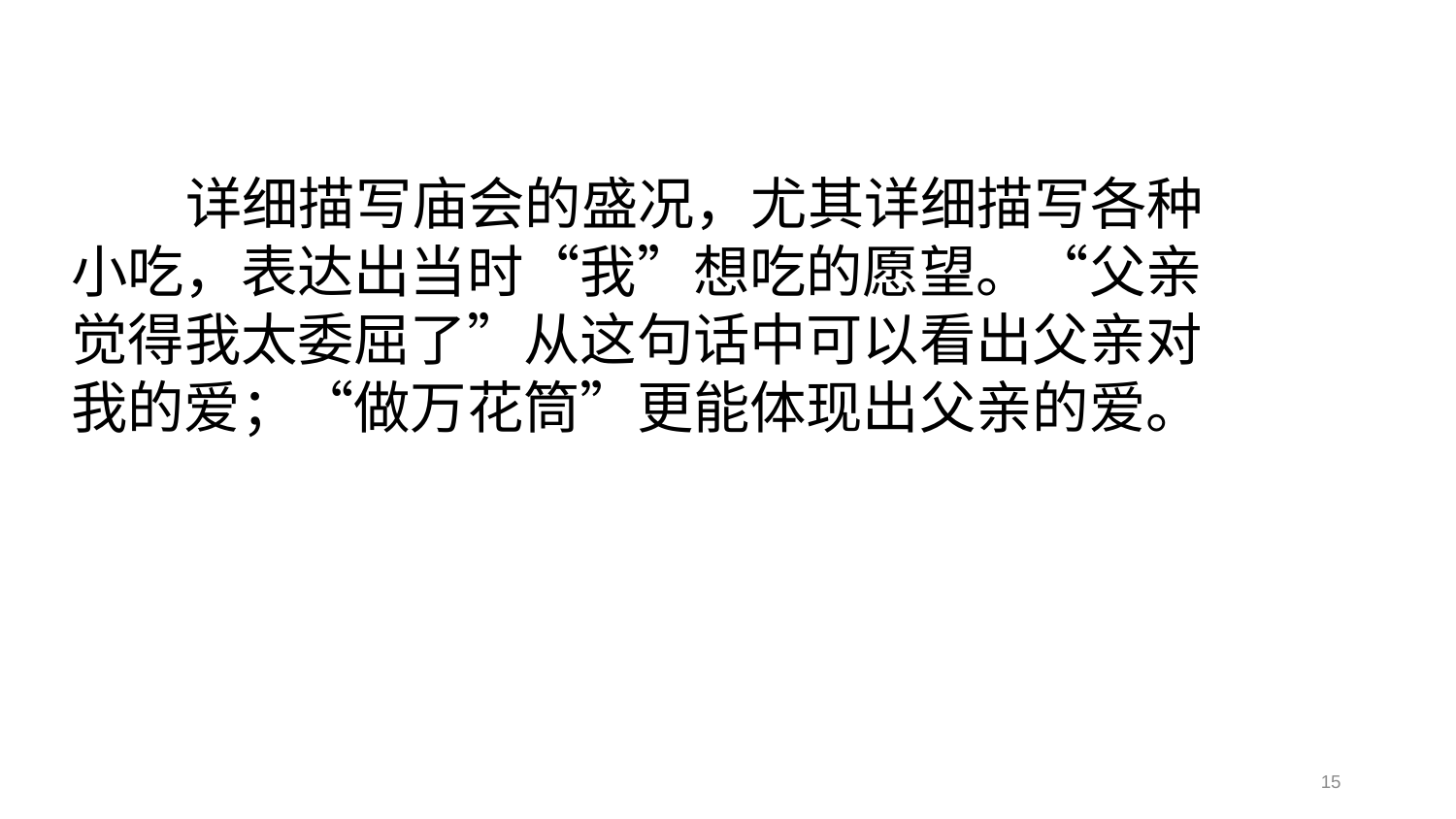

详细描写庙会的盛况，尤其详细描写各种小吃，表达出当时“我”想吃的愿望。“父亲觉得我太委屈了”从这句话中可以看出父亲对我的爱；“做万花筒”更能体现出父亲的爱。

15